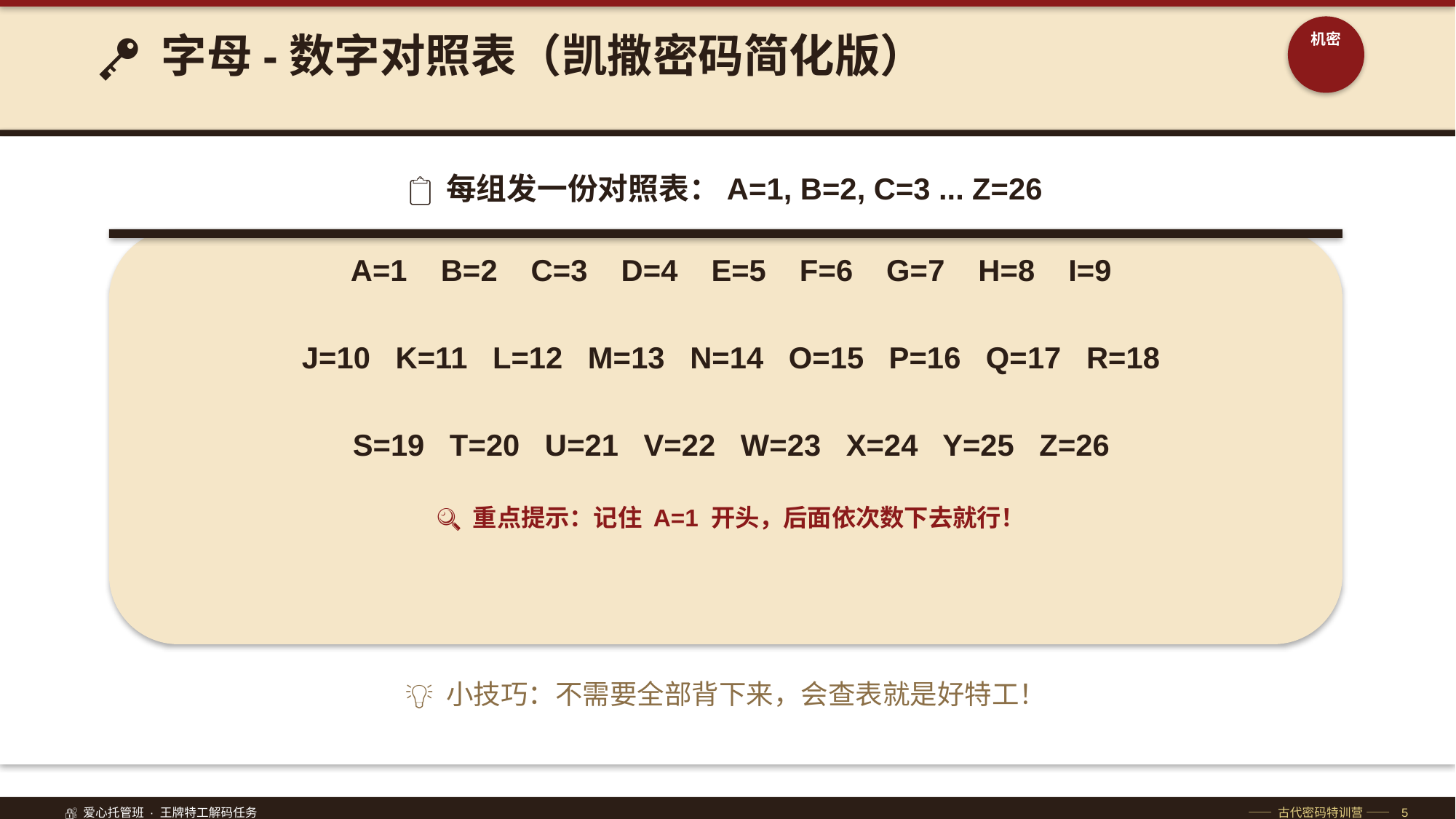

🔑 字母-数字对照表（凯撒密码简化版）
机密

📋 每组发一份对照表：A=1, B=2, C=3 ... Z=26

A=1    B=2    C=3    D=4    E=5    F=6    G=7    H=8    I=9
J=10   K=11   L=12   M=13   N=14   O=15   P=16   Q=17   R=18
S=19   T=20   U=21   V=22   W=23   X=24   Y=25   Z=26
🔍 重点提示：记住 A=1 开头，后面依次数下去就行！
💡 小技巧：不需要全部背下来，会查表就是好特工！

🔐 爱心托管班 · 王牌特工解码任务
—— 古代密码特训营 ——   5